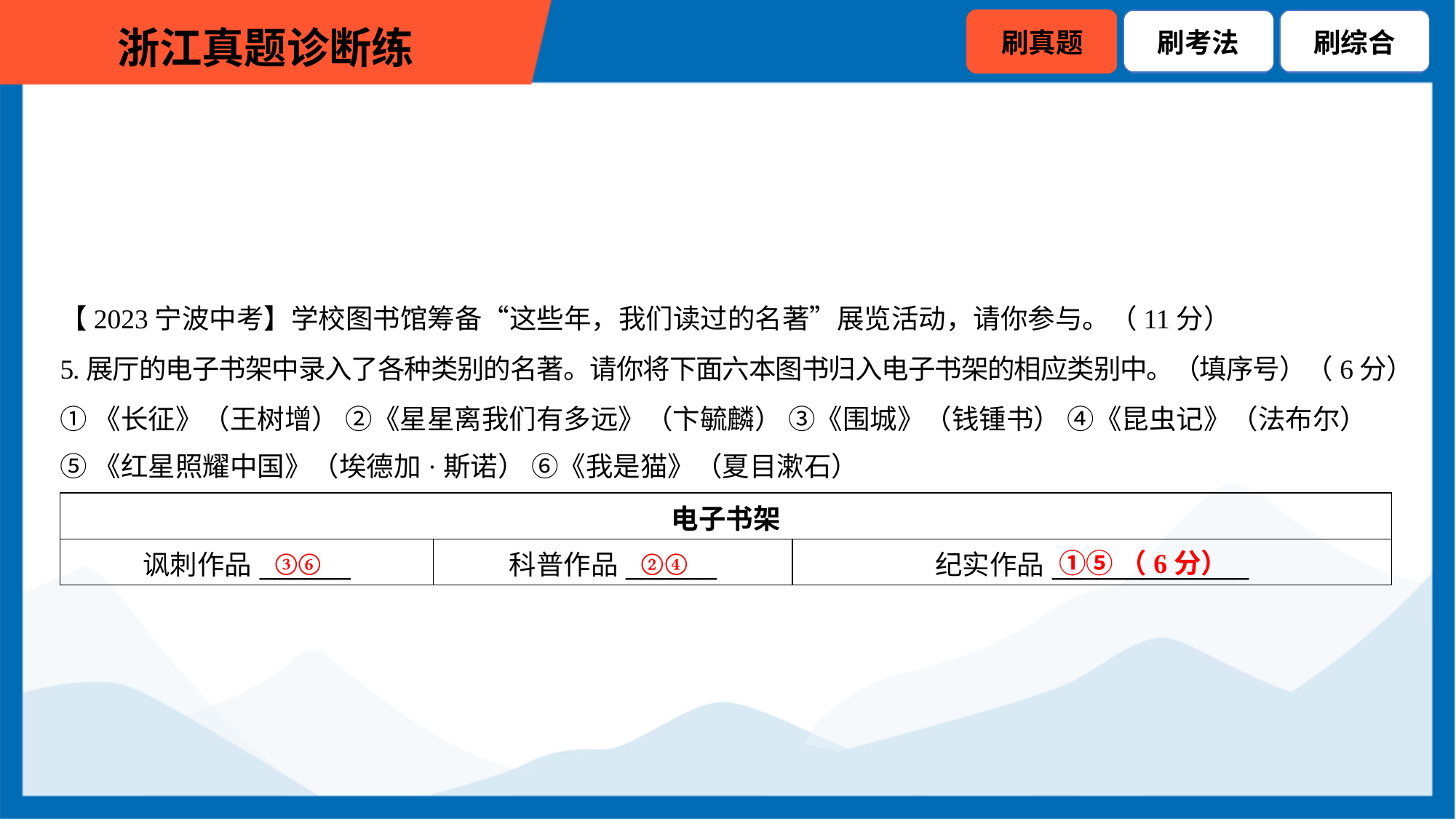

【2023宁波中考】学校图书馆筹备“这些年，我们读过的名著”展览活动，请你参与。（11分）
5.展厅的电子书架中录入了各种类别的名著。请你将下面六本图书归入电子书架的相应类别中。（填序号）（6分）
①《长征》（王树增） ②《星星离我们有多远》（卞毓麟） ③《围城》（钱锺书） ④《昆虫记》（法布尔）
⑤《红星照耀中国》（埃德加·斯诺） ⑥《我是猫》（夏目漱石）
| 电子书架 |  |  |
| --- | --- | --- |
| 讽刺作品\_\_\_\_\_\_ | 科普作品\_\_\_\_\_\_ | 纪实作品\_\_\_\_\_\_\_\_\_\_\_\_\_ |
③⑥
②④
①⑤（6分）